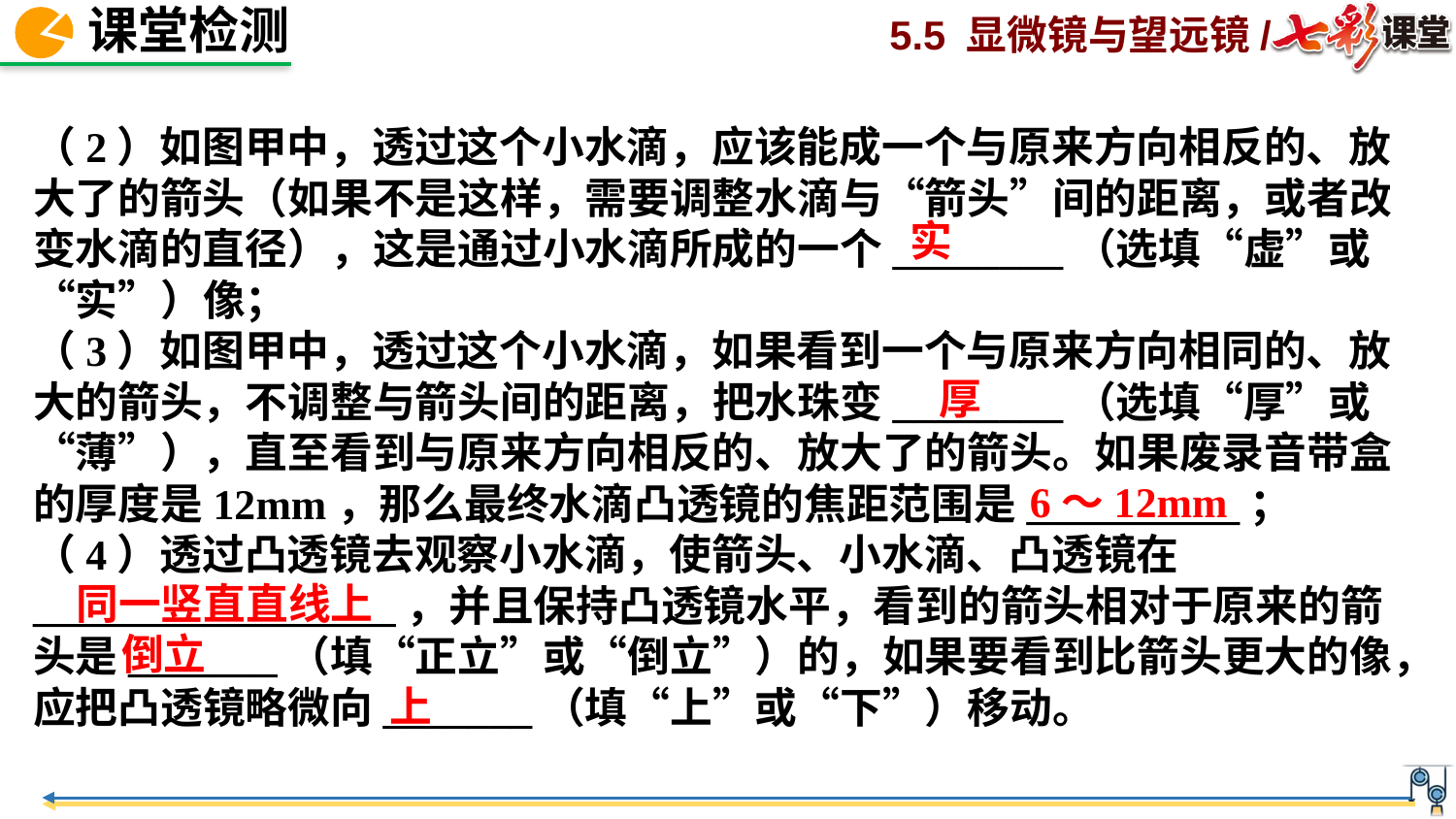

（2）如图甲中，透过这个小水滴，应该能成一个与原来方向相反的、放大了的箭头（如果不是这样，需要调整水滴与“箭头”间的距离，或者改变水滴的直径），这是通过小水滴所成的一个________（选填“虚”或“实”）像；
（3）如图甲中，透过这个小水滴，如果看到一个与原来方向相同的、放大的箭头，不调整与箭头间的距离，把水珠变________（选填“厚”或“薄”），直至看到与原来方向相反的、放大了的箭头。如果废录音带盒的厚度是12mm，那么最终水滴凸透镜的焦距范围是__________；
（4）透过凸透镜去观察小水滴，使箭头、小水滴、凸透镜在 _________________，并且保持凸透镜水平，看到的箭头相对于原来的箭头是_______（填“正立”或“倒立”）的，如果要看到比箭头更大的像，应把凸透镜略微向_______（填“上”或“下”）移动。
实
厚
6～12mm
同一竖直直线上
倒立
上